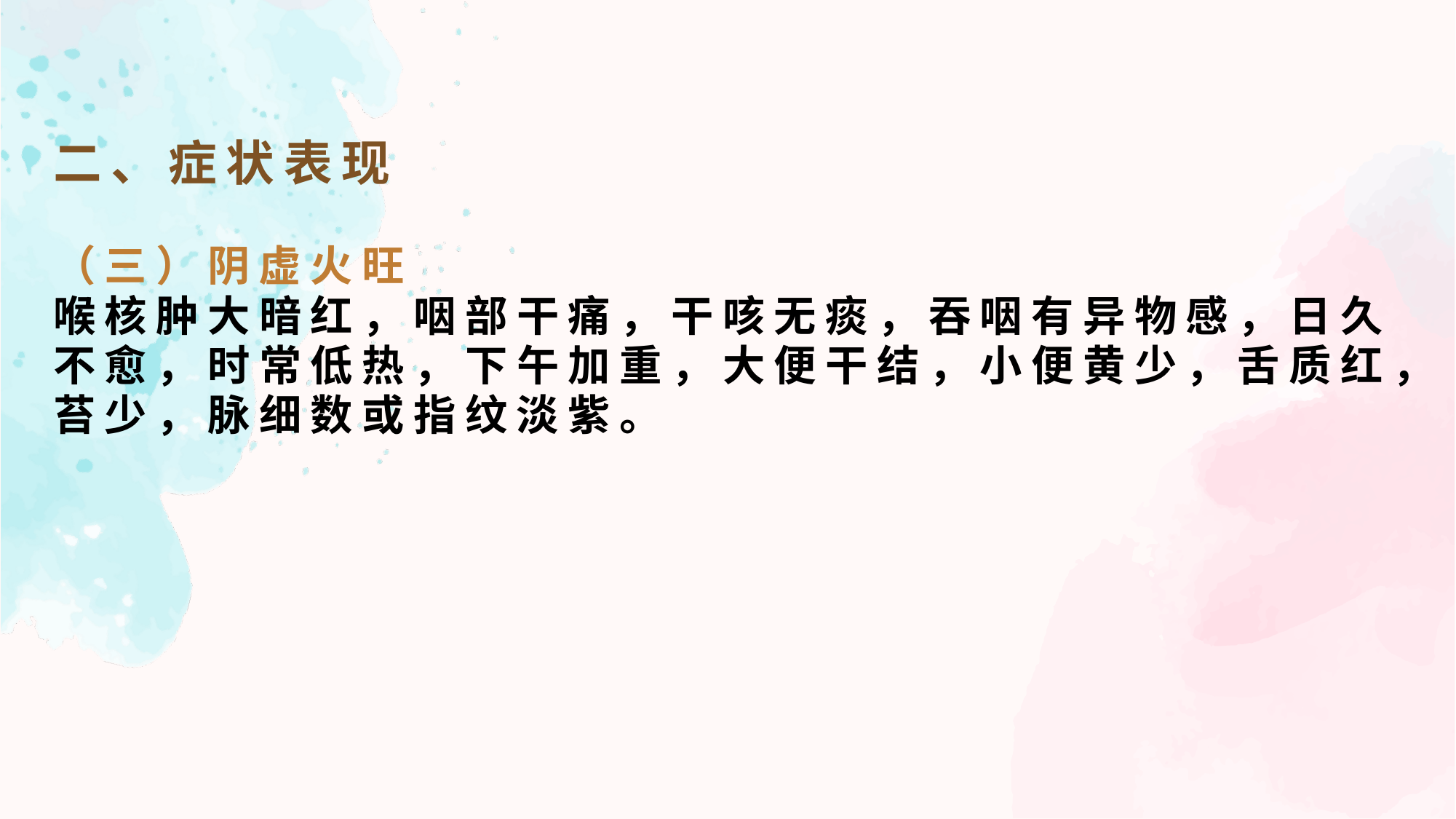

二、症状表现

（三）阴虚火旺
喉核肿大暗红，咽部干痛，干咳无痰，吞咽有异物感，日久不愈，时常低热，下午加重，大便干结，小便黄少，舌质红，苔少，脉细数或指纹淡紫。